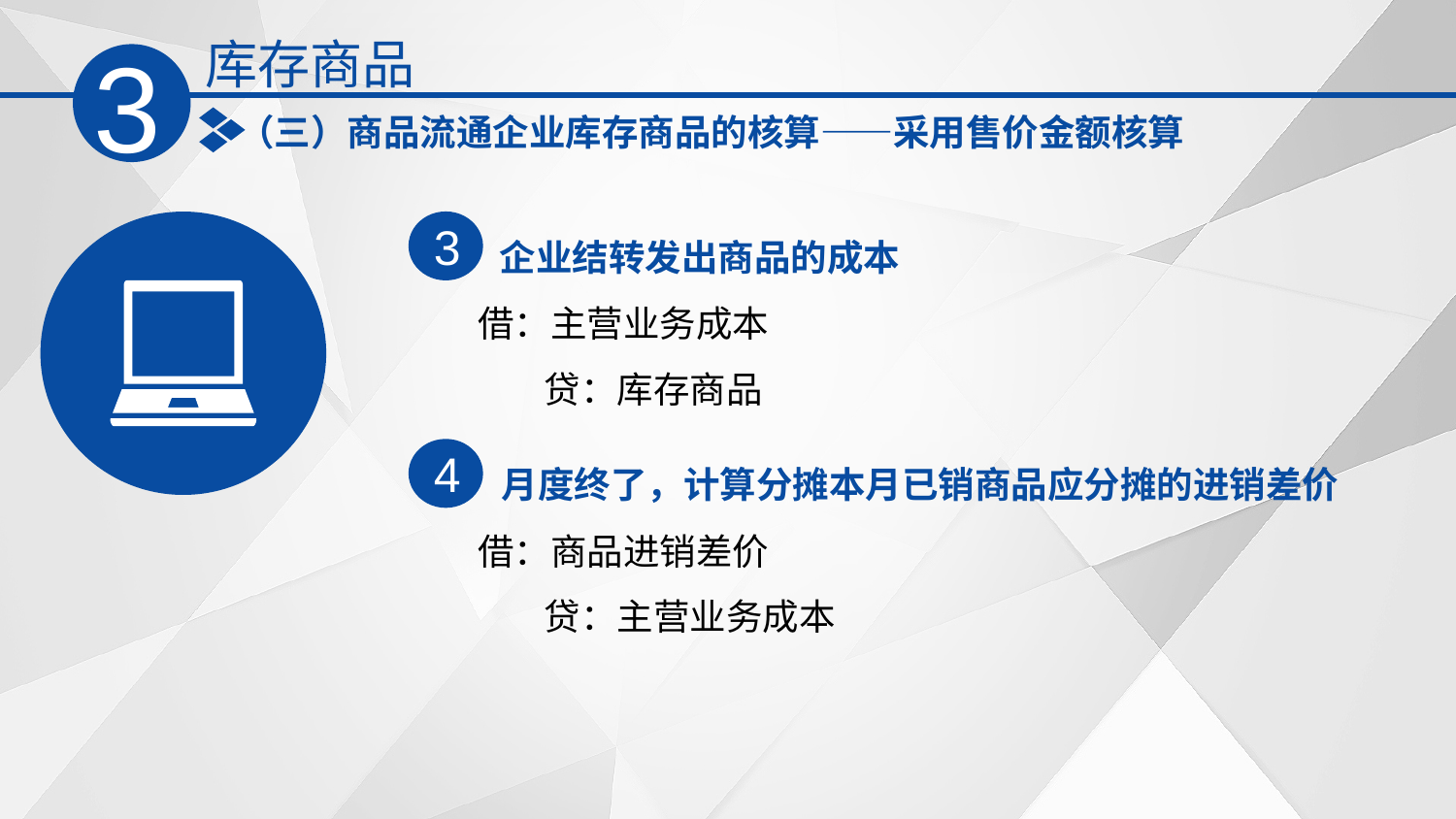

库存商品
3

（三）商品流通企业库存商品的核算——采用售价金额核算

企业结转发出商品的成本
3

借：主营业务成本
       贷：库存商品
月度终了，计算分摊本月已销商品应分摊的进销差价
4
借：商品进销差价
       贷：主营业务成本